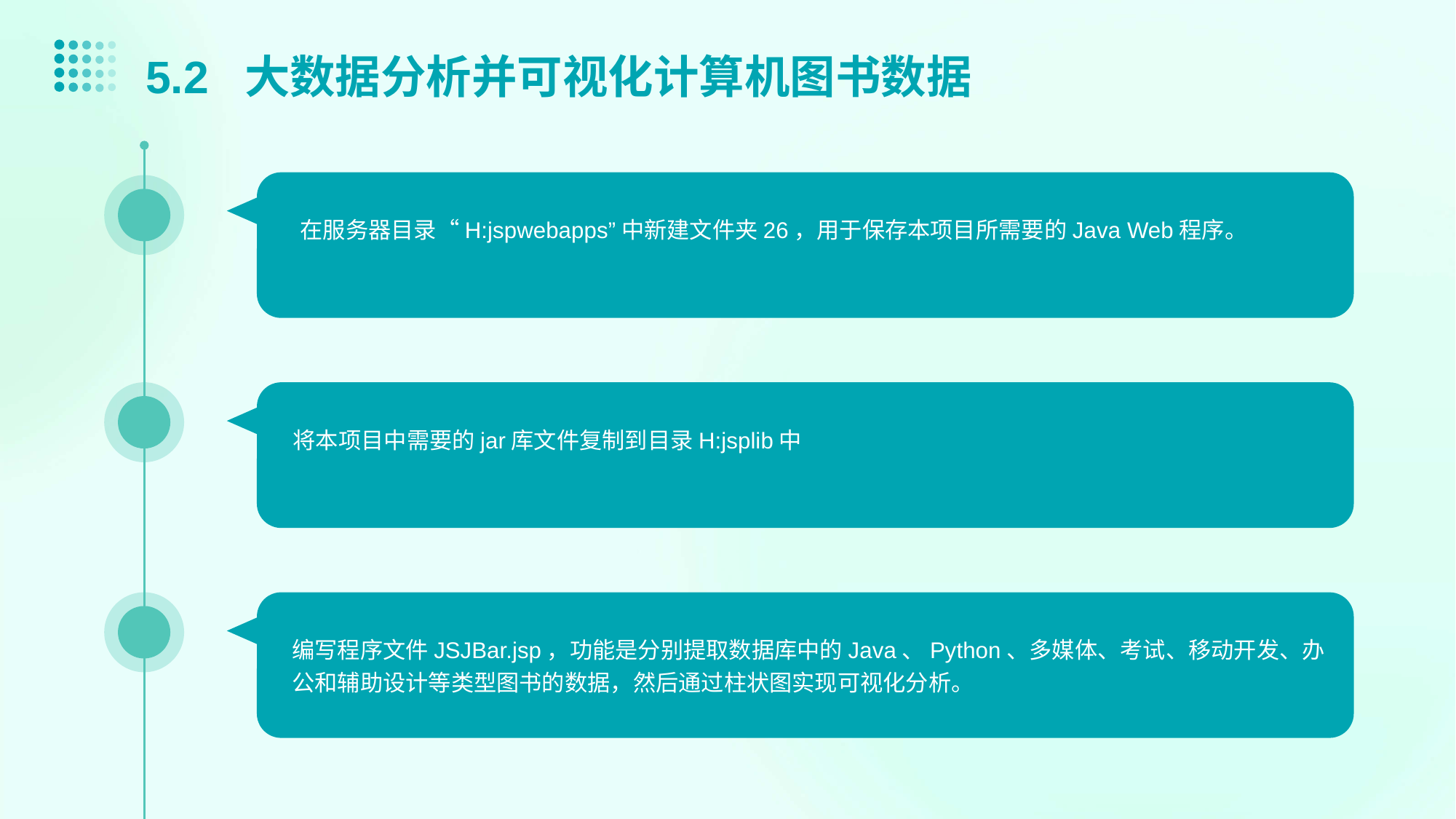

5.2  大数据分析并可视化计算机图书数据

在服务器目录“H:jspwebapps”中新建文件夹26，用于保存本项目所需要的Java Web程序。

将本项目中需要的jar库文件复制到目录H:jsplib中

编写程序文件JSJBar.jsp，功能是分别提取数据库中的Java、Python、多媒体、考试、移动开发、办公和辅助设计等类型图书的数据，然后通过柱状图实现可视化分析。